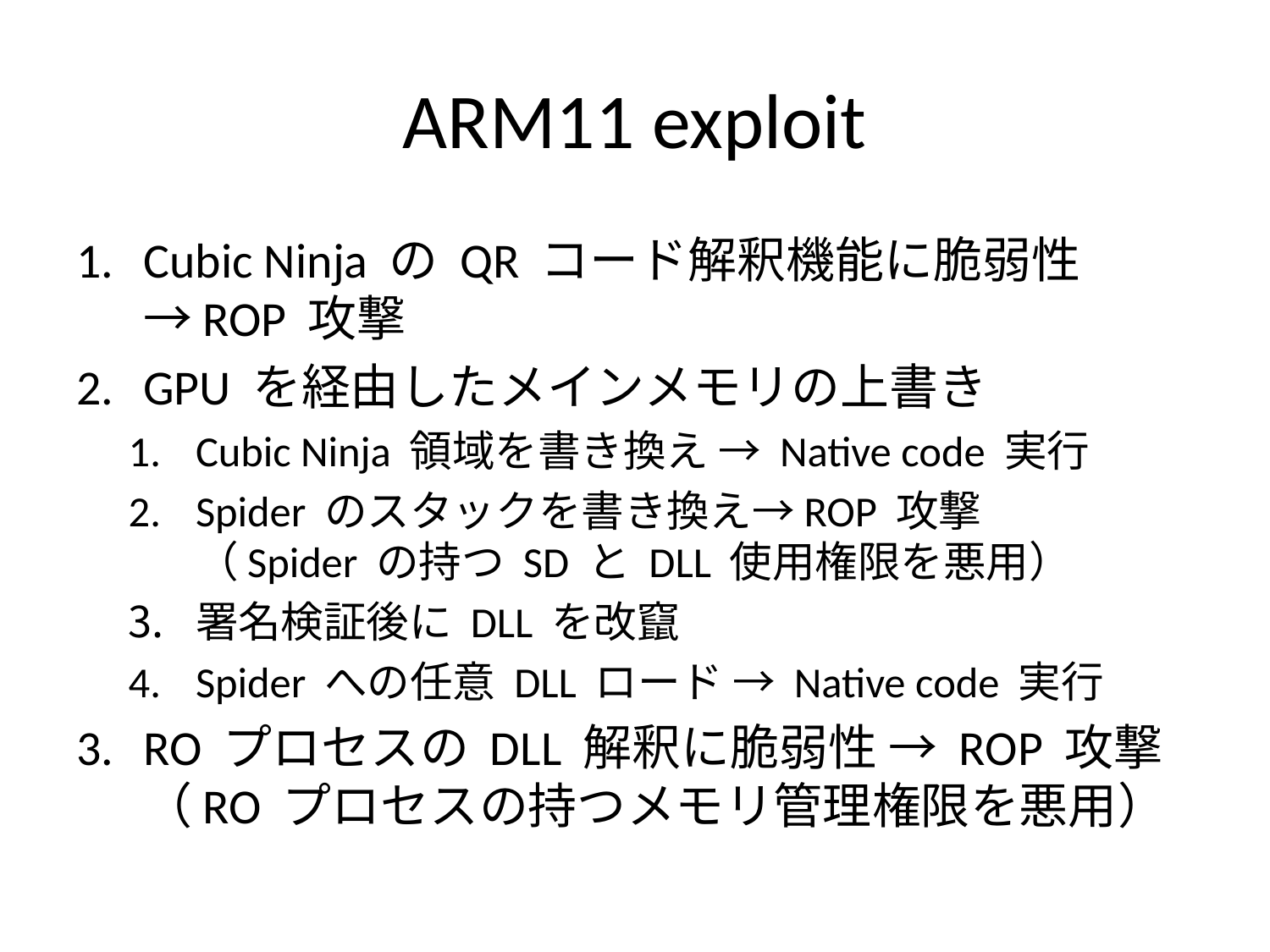

# ARM11 exploit
Cubic Ninja の QR コード解釈機能に脆弱性
→ROP 攻撃
GPU を経由したメインメモリの上書き
Cubic Ninja 領域を書き換え → Native code 実行
Spider のスタックを書き換え→ROP 攻撃
（Spider の持つ SD と DLL 使用権限を悪用）
署名検証後に DLL を改竄
Spider への任意 DLL ロード → Native code 実行
RO プロセスの DLL 解釈に脆弱性 → ROP 攻撃
（RO プロセスの持つメモリ管理権限を悪用）